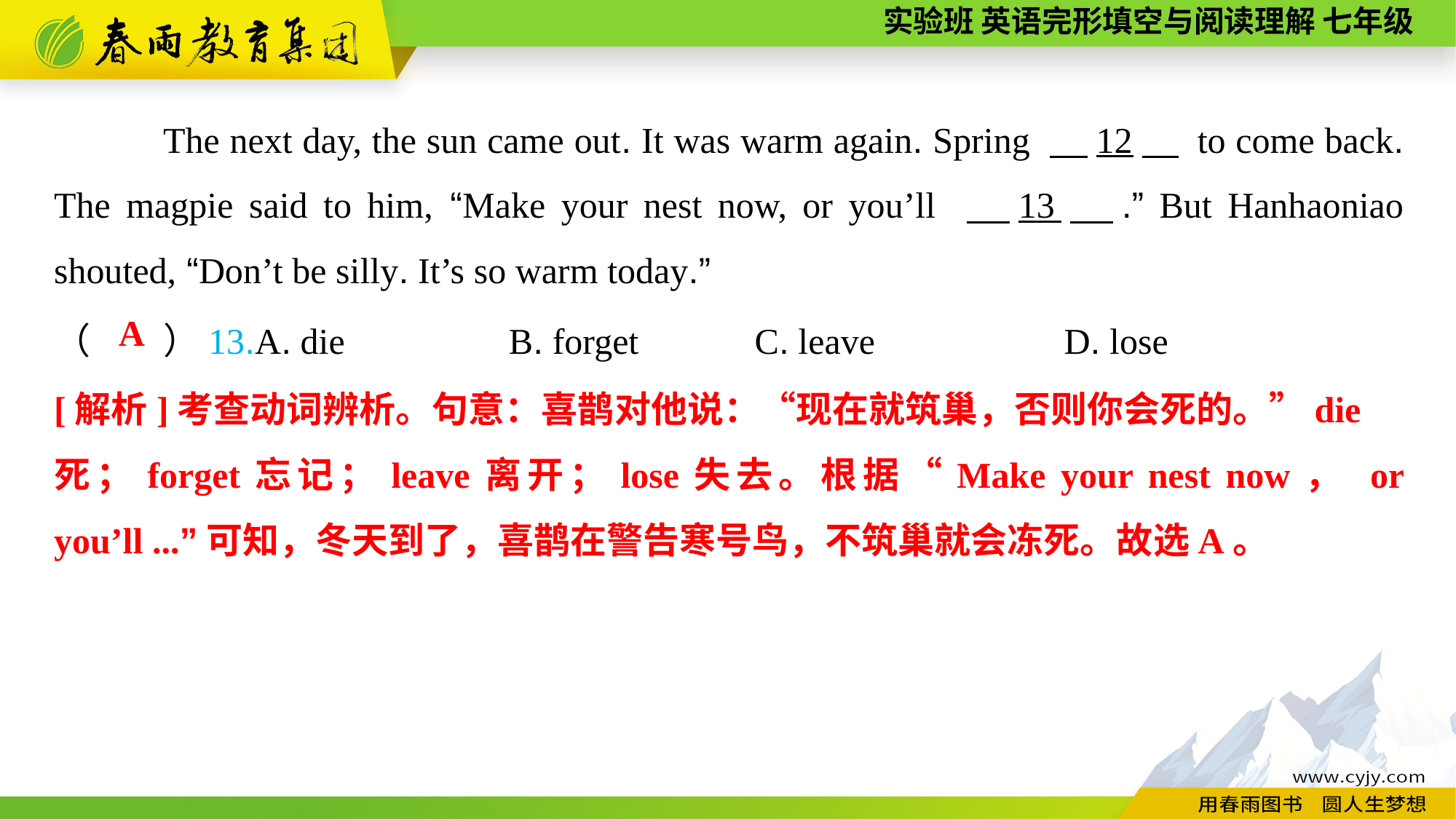

The next day, the sun came out. It was warm again. Spring 　12　 to come back. The magpie said to him, “Make your nest now, or you’ll 　13　.” But Hanhaoniao shouted, “Don’t be silly. It’s so warm today.”
（　　）13.A. die                  B. forget	     C. leave	               D. lose
A
[解析]考查动词辨析。句意：喜鹊对他说：“现在就筑巢，否则你会死的。”die
死；forget忘记；leave离开；lose失去。根据“Make your nest now， or you’ll ...”可知，冬天到了，喜鹊在警告寒号鸟，不筑巢就会冻死。故选A。